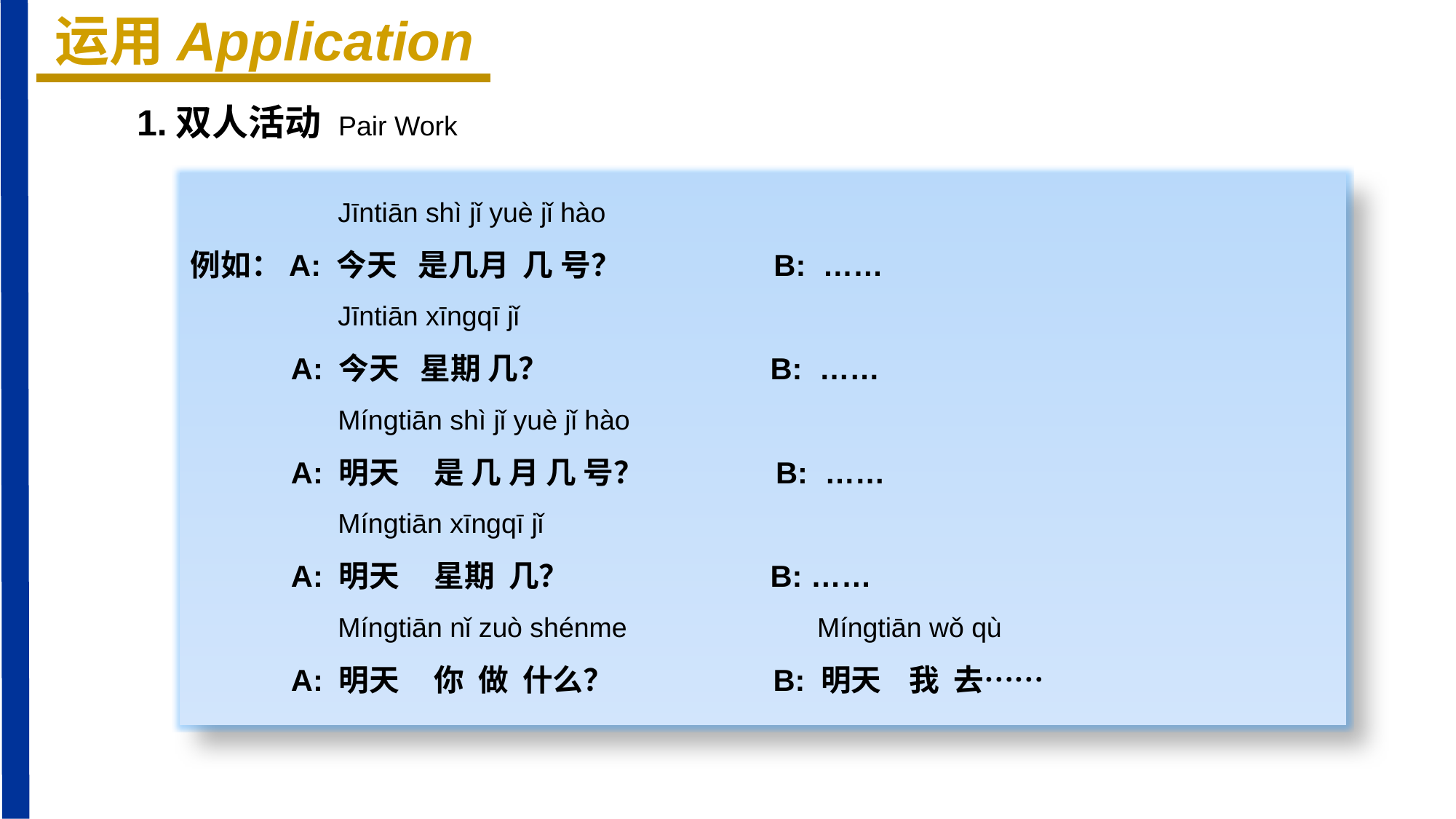

运用Application
1.双人活动 Pair Work
         Jīntiān shì jǐ yuè jǐ hào
例如：A: 今天   是几月  几 号？                     B:  ……
         Jīntiān xīnɡqī jǐ
            A: 今天   星期 几？                               B:  ……
         Mínɡtiān shì jǐ yuè jǐ hào
            A: 明天     是 几 月 几 号？                  B:  ……
         Mínɡtiān xīnɡqī jǐ
            A: 明天     星期  几？                            B: ……
         Mínɡtiān nǐ zuò shénme                         Mínɡtiān wǒ qù
            A: 明天     你  做  什么？                      B: 明天    我  去……